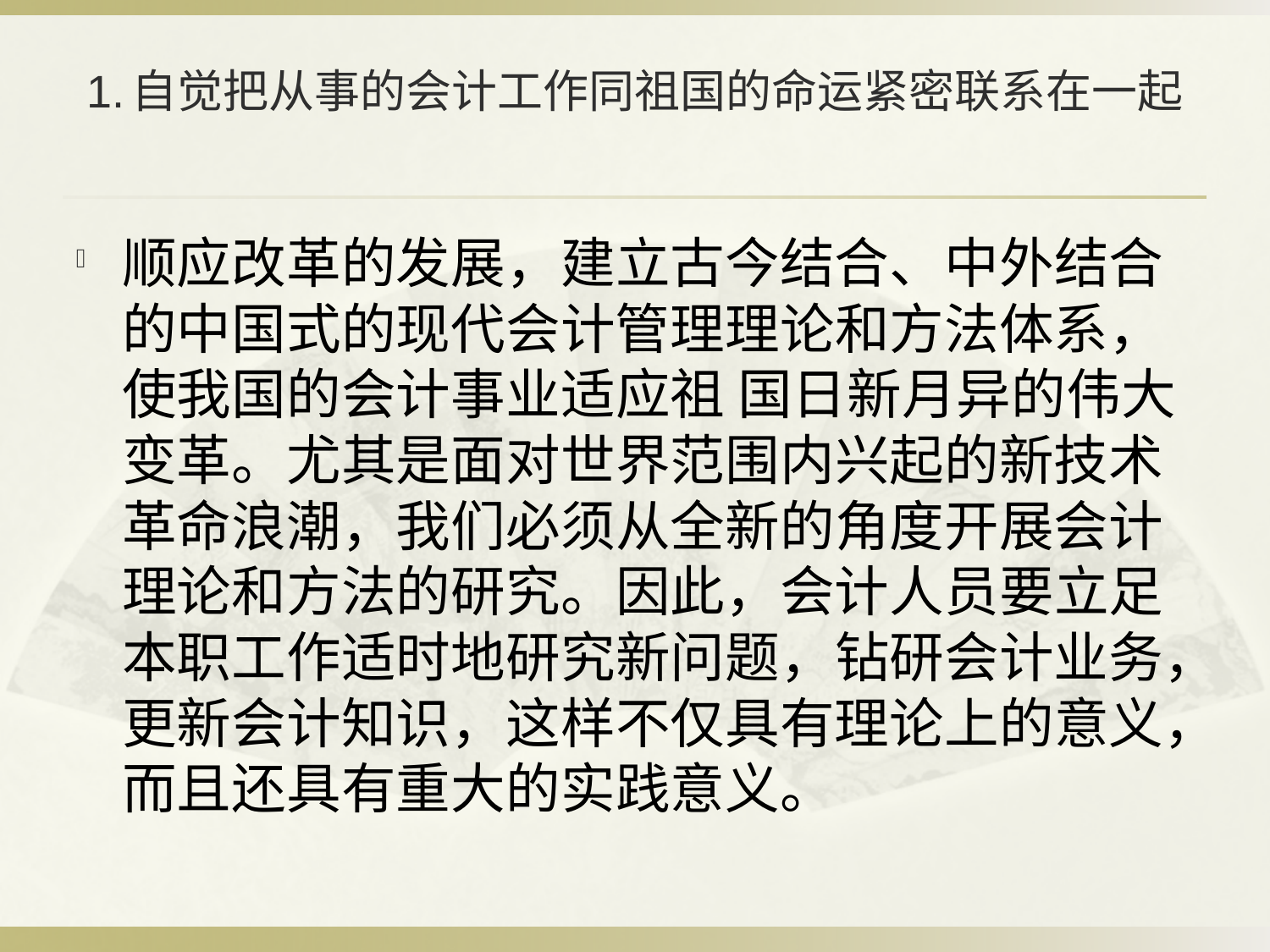

# 1.自觉把从事的会计工作同祖国的命运紧密联系在一起
顺应改革的发展，建立古今结合、中外结合的中国式的现代会计管理理论和方法体系，使我国的会计事业适应祖 国日新月异的伟大变革。尤其是面对世界范围内兴起的新技术革命浪潮，我们必须从全新的角度开展会计理论和方法的研究。因此，会计人员要立足本职工作适时地研究新问题，钻研会计业务，更新会计知识，这样不仅具有理论上的意义，而且还具有重大的实践意义。